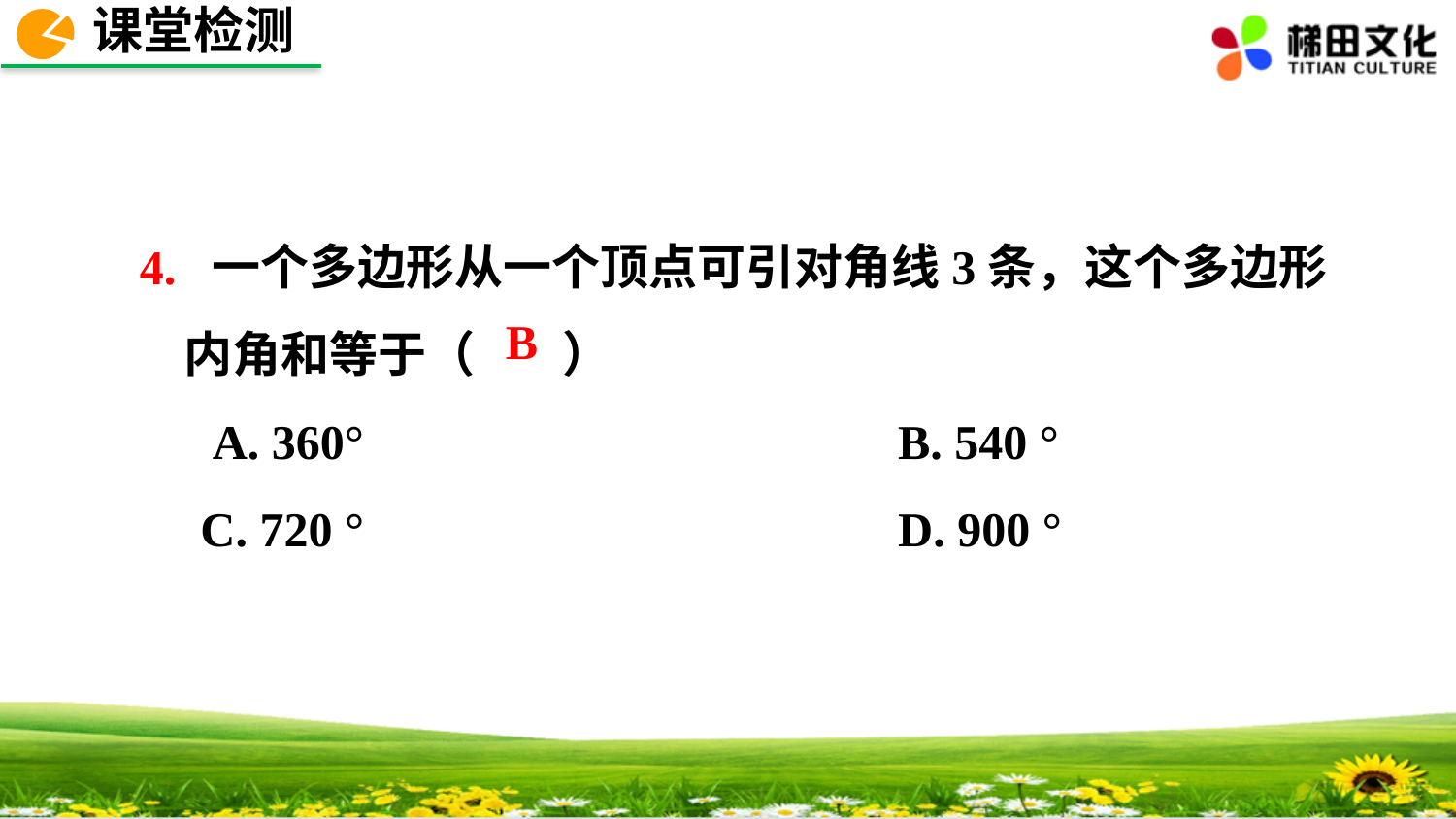

课堂检测

4.  一个多边形从一个顶点可引对角线3条，这个多边形
   内角和等于（        ）
      A. 360°                                            B. 540 °
     C. 720 °                                            D. 900 °
B